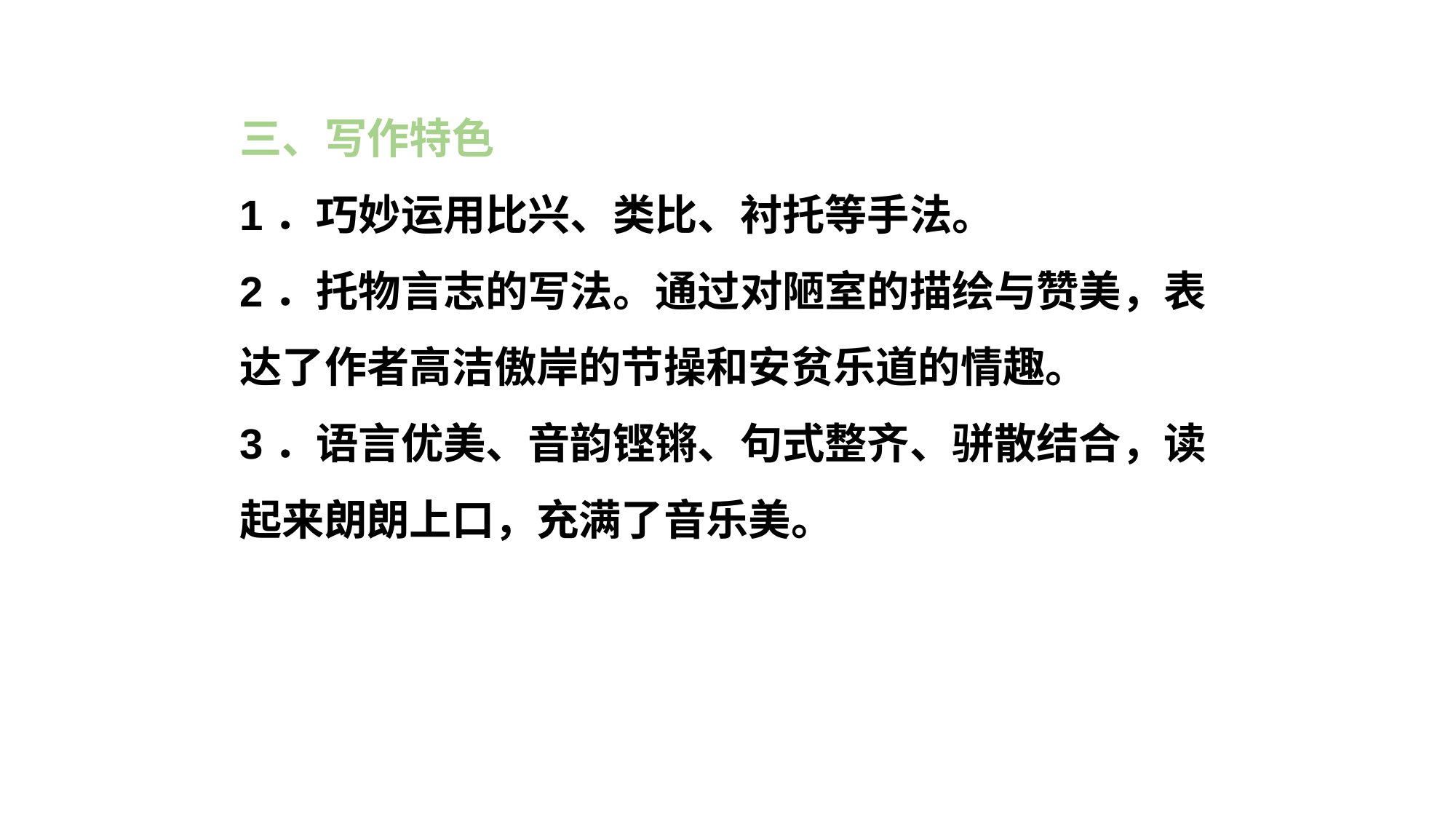

三、写作特色
1．巧妙运用比兴、类比、衬托等手法。
2．托物言志的写法。通过对陋室的描绘与赞美，表达了作者高洁傲岸的节操和安贫乐道的情趣。
3．语言优美、音韵铿锵、句式整齐、骈散结合，读起来朗朗上口，充满了音乐美。